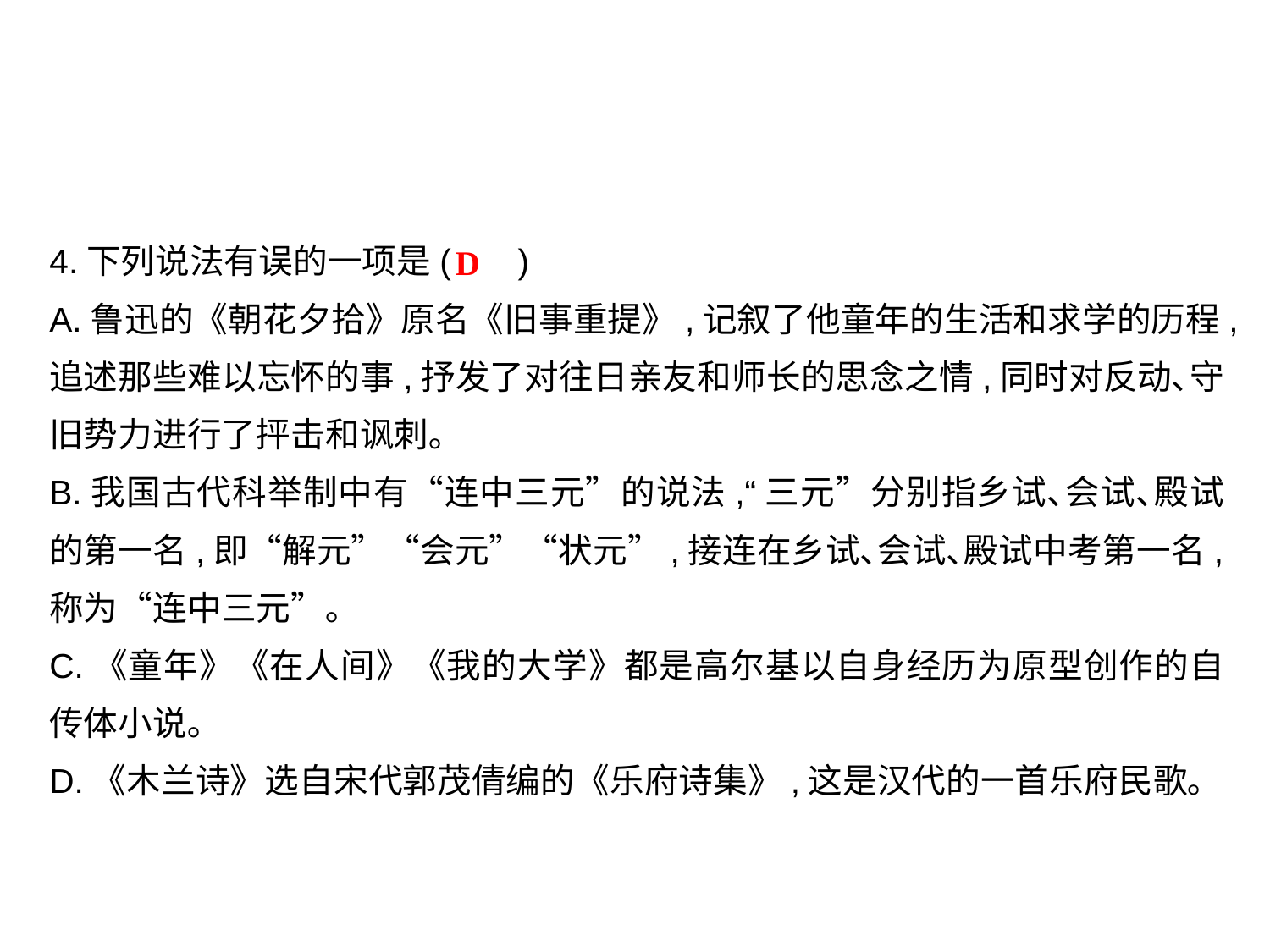

4.下列说法有误的一项是(       )
A.鲁迅的《朝花夕拾》原名《旧事重提》,记叙了他童年的生活和求学的历程,追述那些难以忘怀的事,抒发了对往日亲友和师长的思念之情,同时对反动､守旧势力进行了抨击和讽刺｡
B.我国古代科举制中有“连中三元”的说法,“三元”分别指乡试､会试､殿试的第一名,即“解元”“会元”“状元”,接连在乡试､会试､殿试中考第一名,称为“连中三元”｡
C.《童年》《在人间》《我的大学》都是高尔基以自身经历为原型创作的自传体小说｡
D.《木兰诗》选自宋代郭茂倩编的《乐府诗集》,这是汉代的一首乐府民歌｡
D